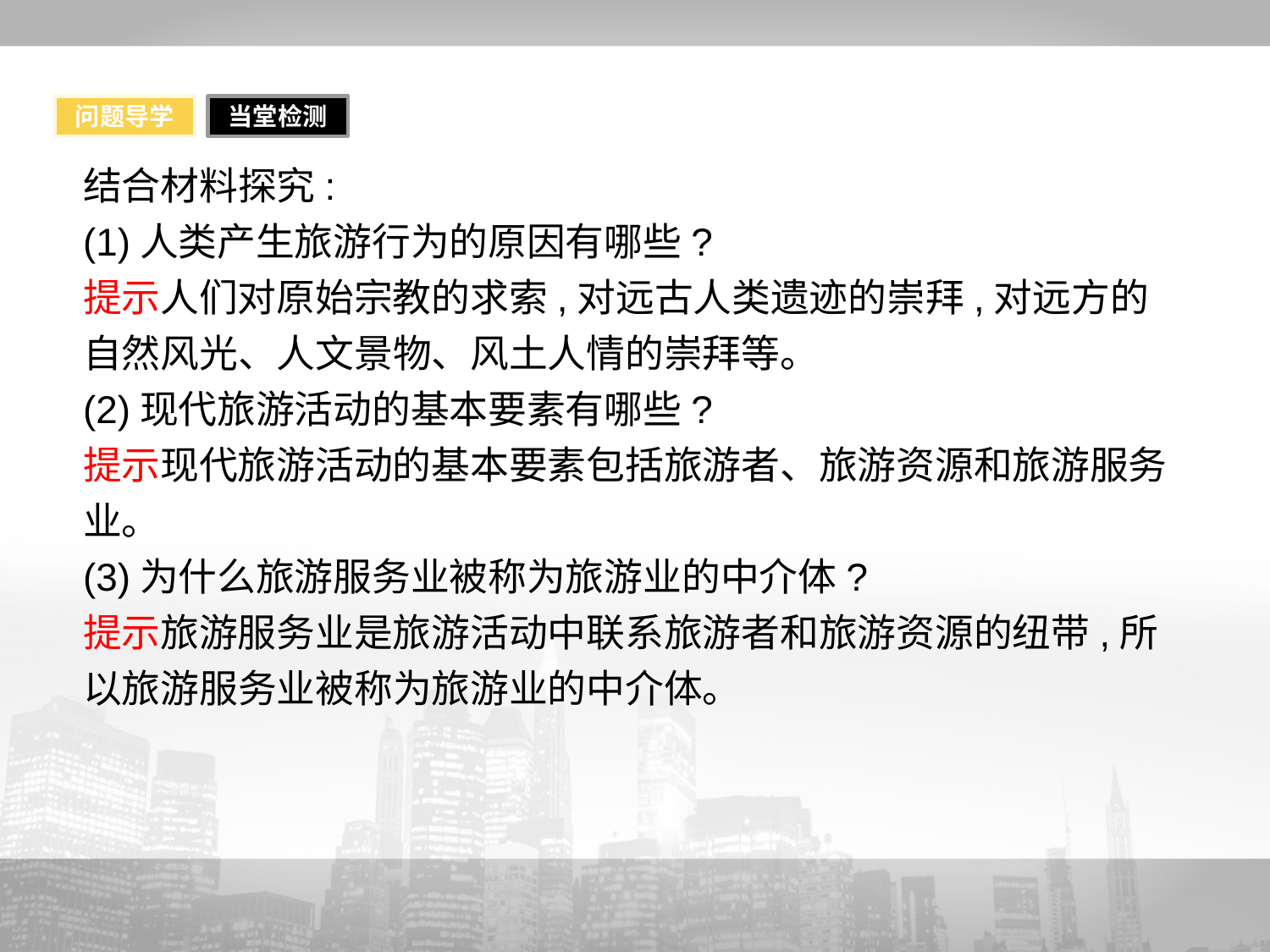

问题导学
当堂检测
结合材料探究:
(1)人类产生旅游行为的原因有哪些?
提示人们对原始宗教的求索,对远古人类遗迹的崇拜,对远方的自然风光、人文景物、风土人情的崇拜等。
(2)现代旅游活动的基本要素有哪些?
提示现代旅游活动的基本要素包括旅游者、旅游资源和旅游服务业。
(3)为什么旅游服务业被称为旅游业的中介体?
提示旅游服务业是旅游活动中联系旅游者和旅游资源的纽带,所以旅游服务业被称为旅游业的中介体。